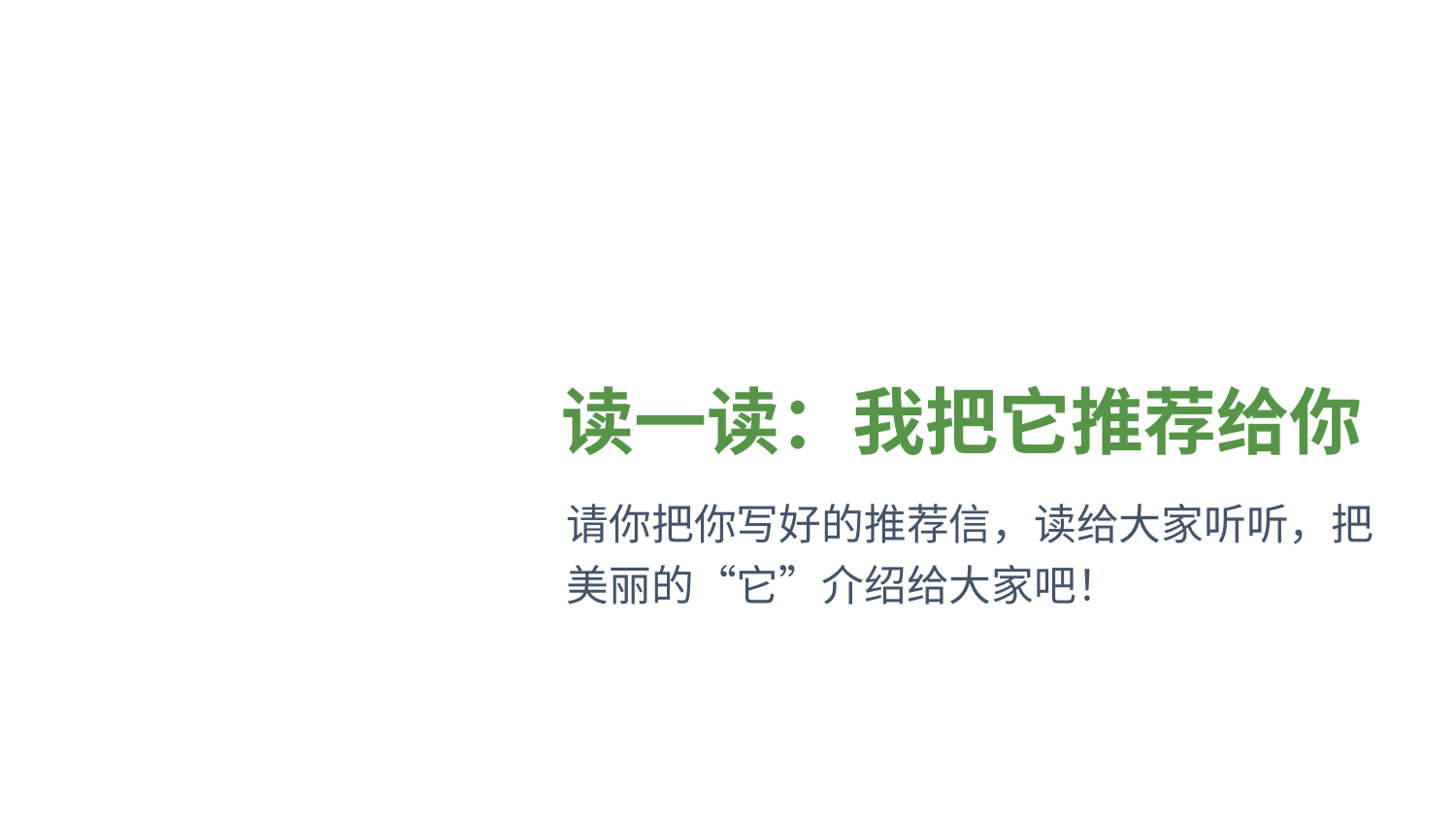

读一读：我把它推荐给你
请你把你写好的推荐信，读给大家听听，把美丽的“它”介绍给大家吧！